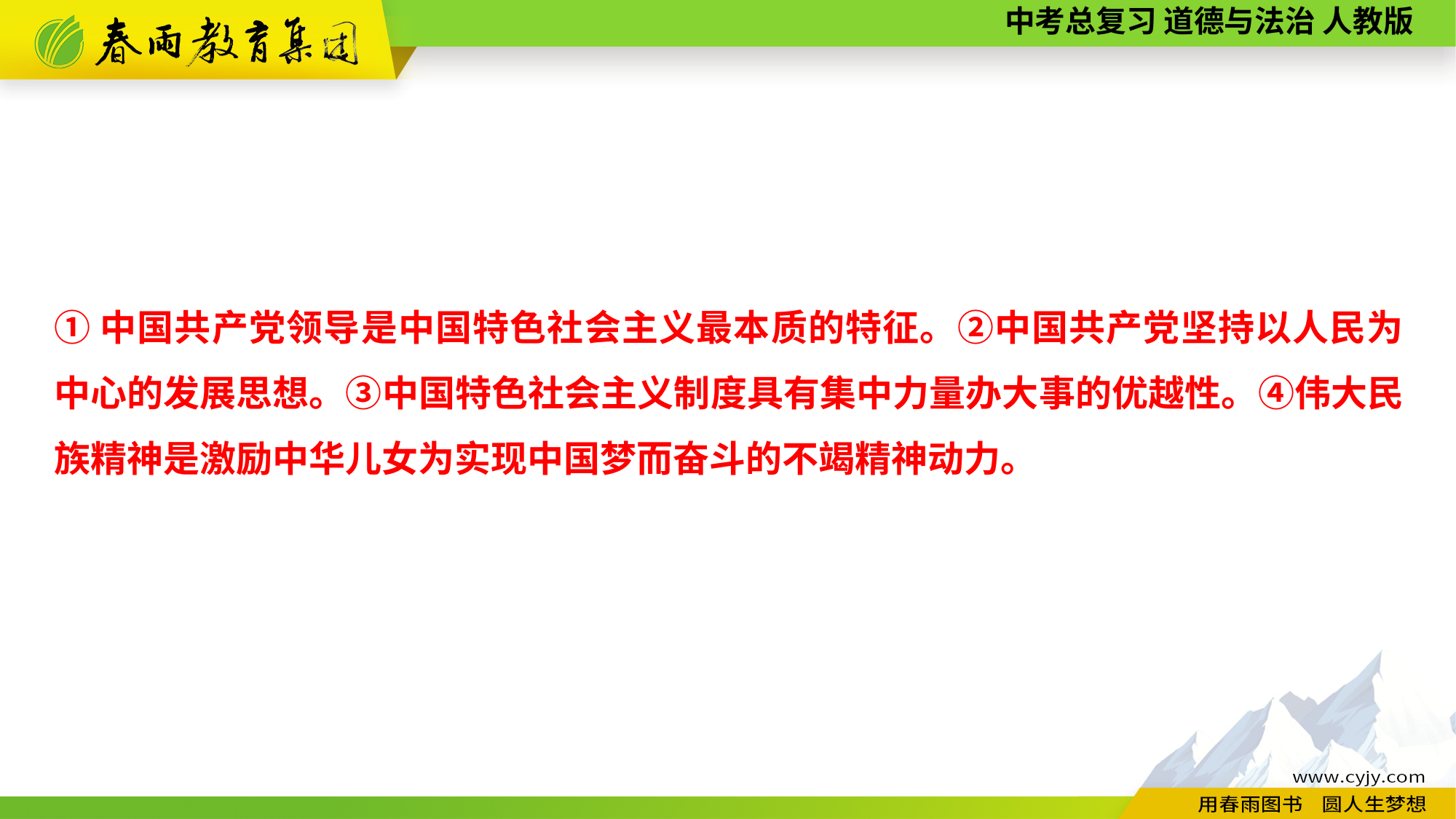

①中国共产党领导是中国特色社会主义最本质的特征。②中国共产党坚持以人民为中心的发展思想。③中国特色社会主义制度具有集中力量办大事的优越性。④伟大民族精神是激励中华儿女为实现中国梦而奋斗的不竭精神动力。